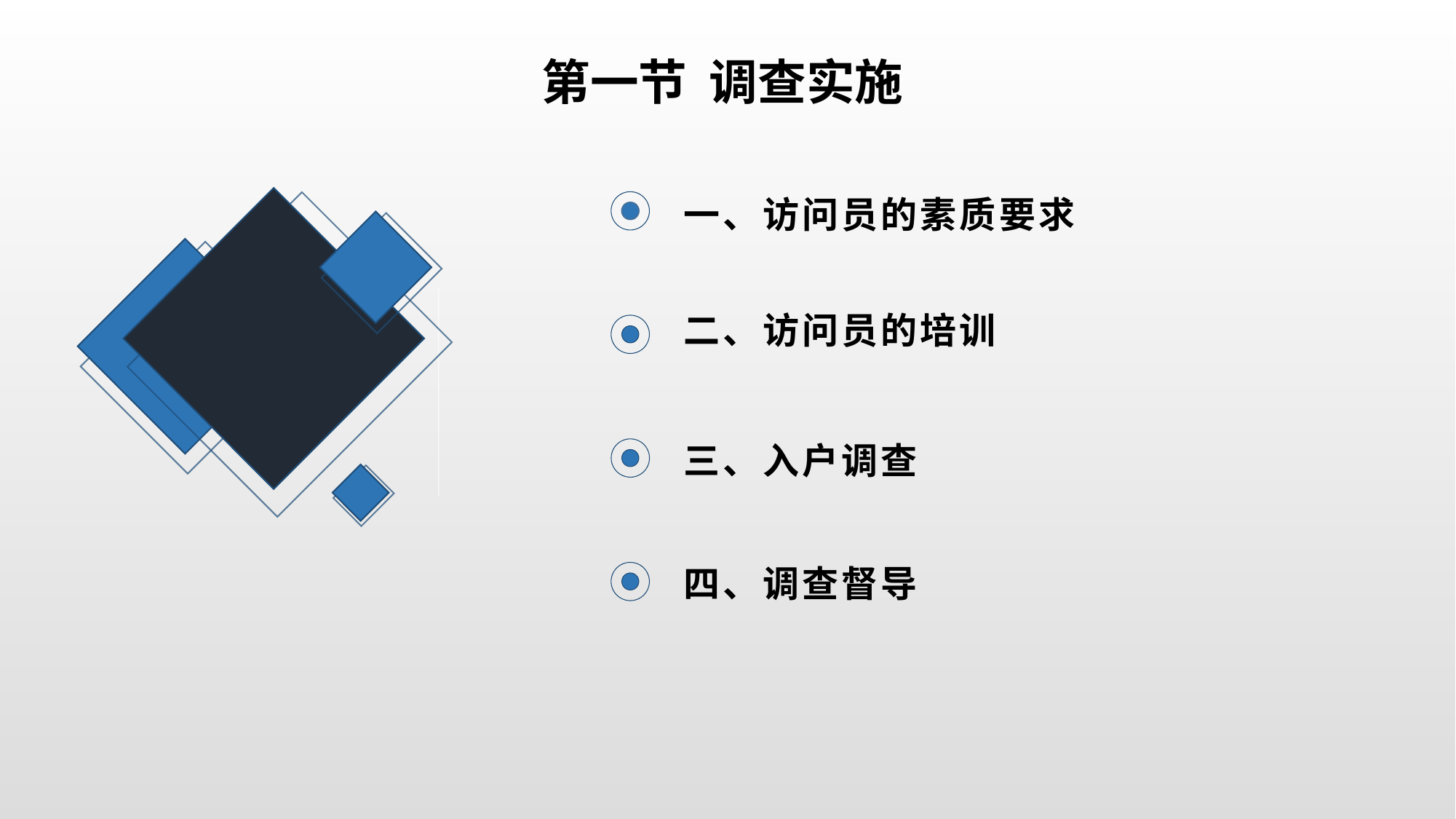

第一节  调查实施
一、访问员的素质要求

二、访问员的培训

三、入户调查

四、调查督导